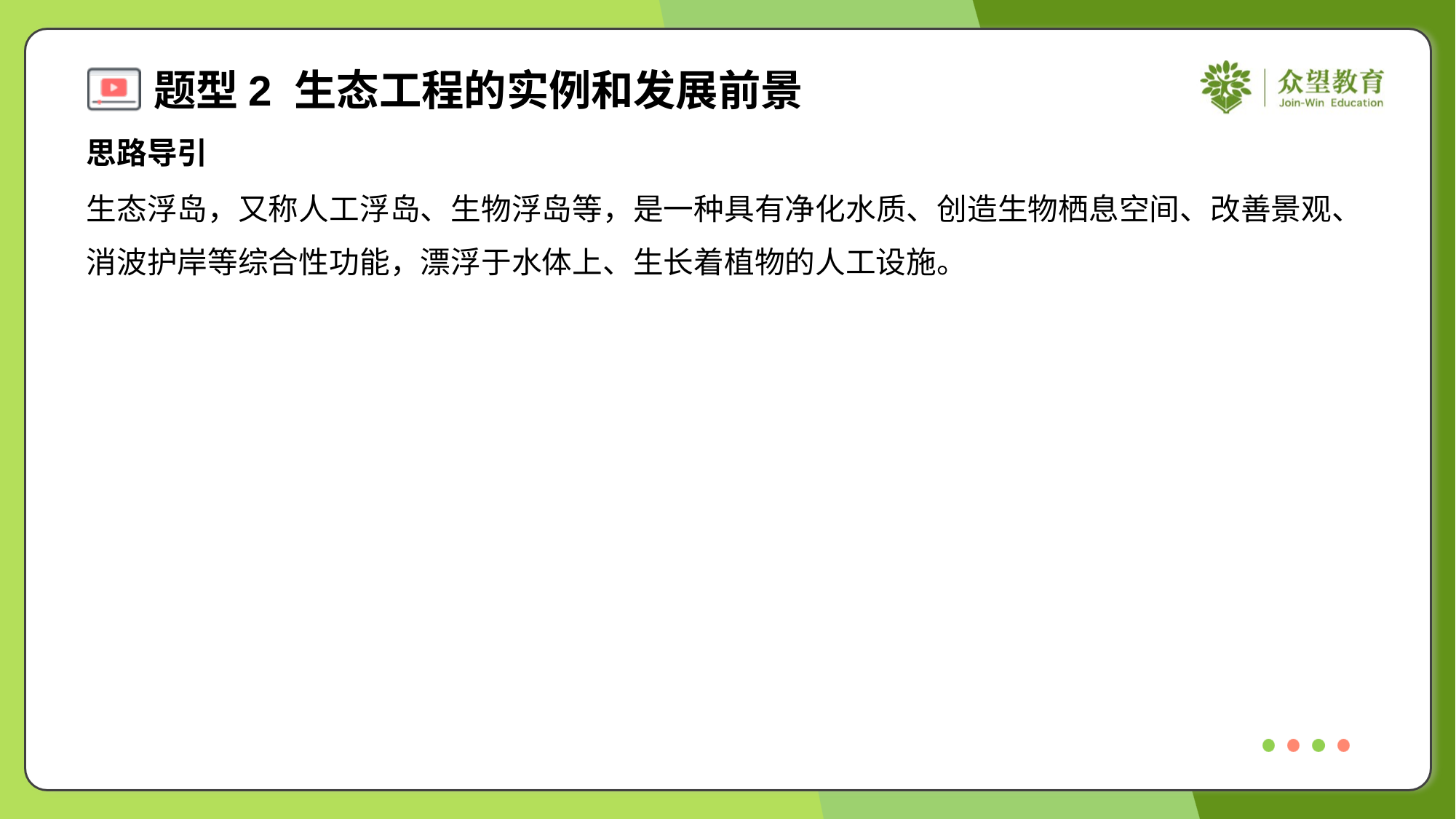

思路导引
生态浮岛，又称人工浮岛、生物浮岛等，是一种具有净化水质、创造生物栖息空间、改善景观、
消波护岸等综合性功能，漂浮于水体上、生长着植物的人工设施。